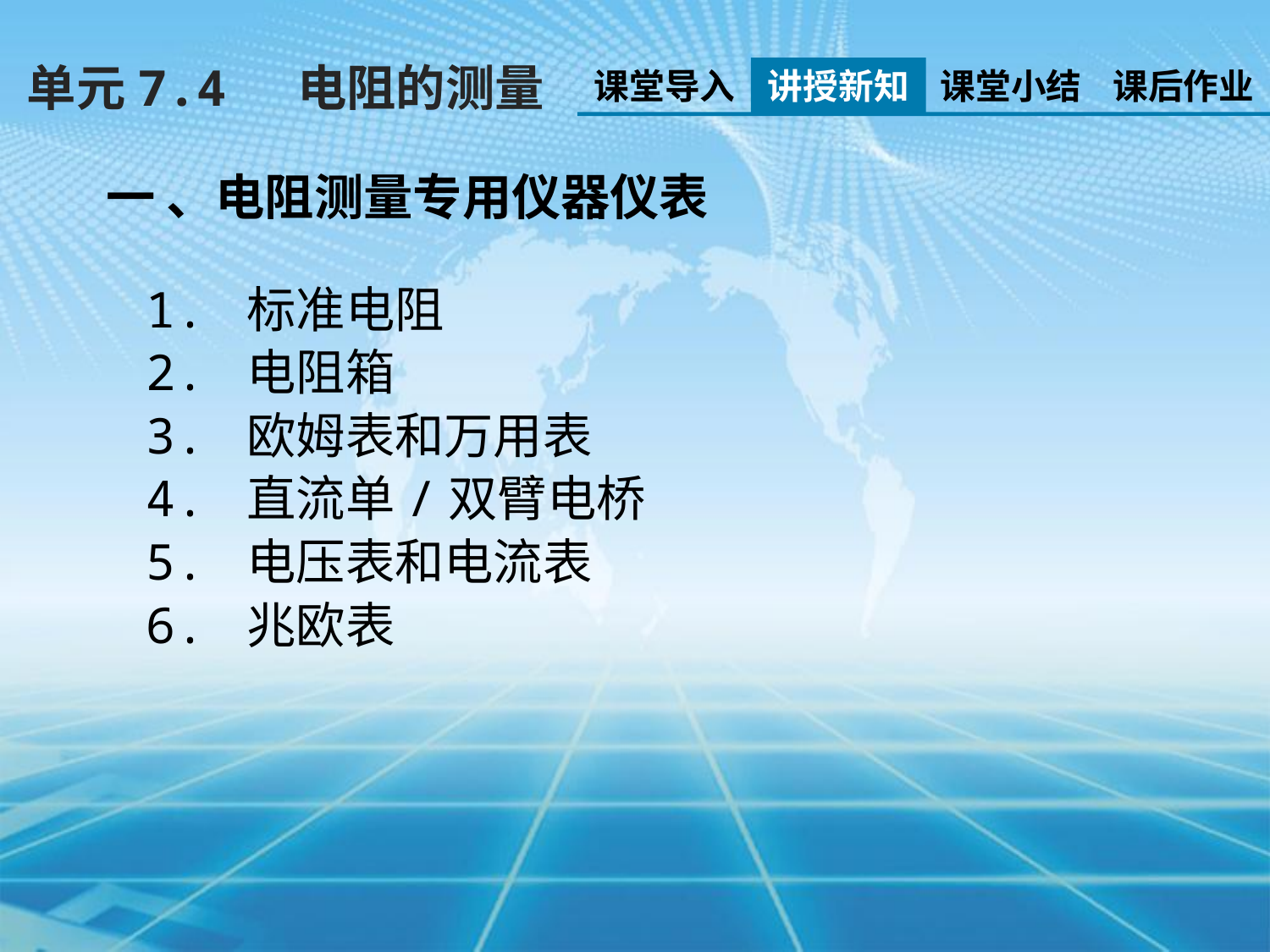

单元7.4  电阻的测量
课堂导入
讲授新知
课堂小结
课后作业
一 、电阻测量专用仪器仪表
1. 标准电阻
2. 电阻箱
3. 欧姆表和万用表
4. 直流单/双臂电桥
5. 电压表和电流表
6. 兆欧表